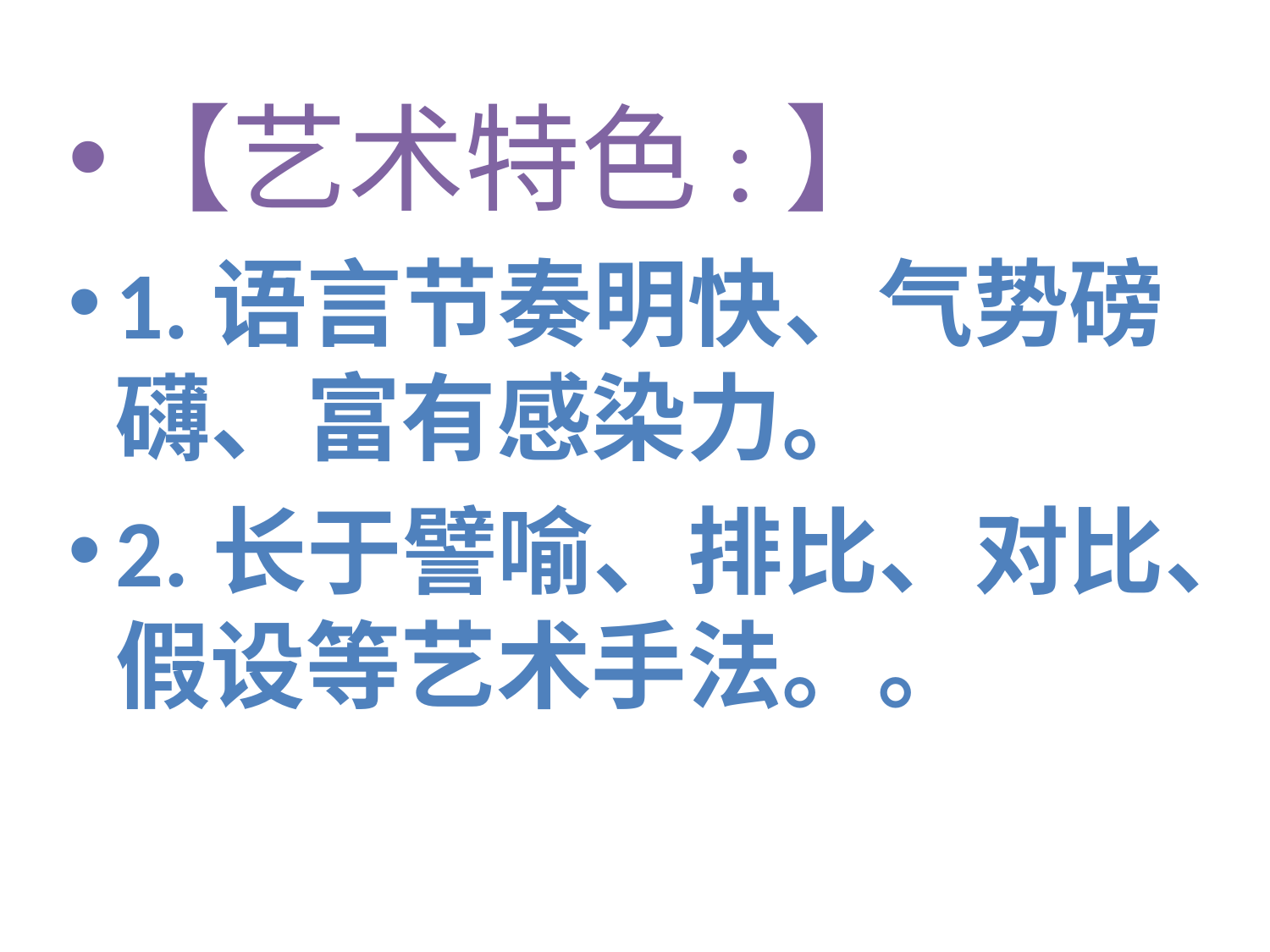

【艺术特色:】
1.语言节奏明快、气势磅礴、富有感染力。
2.长于譬喻、排比、对比、假设等艺术手法。。